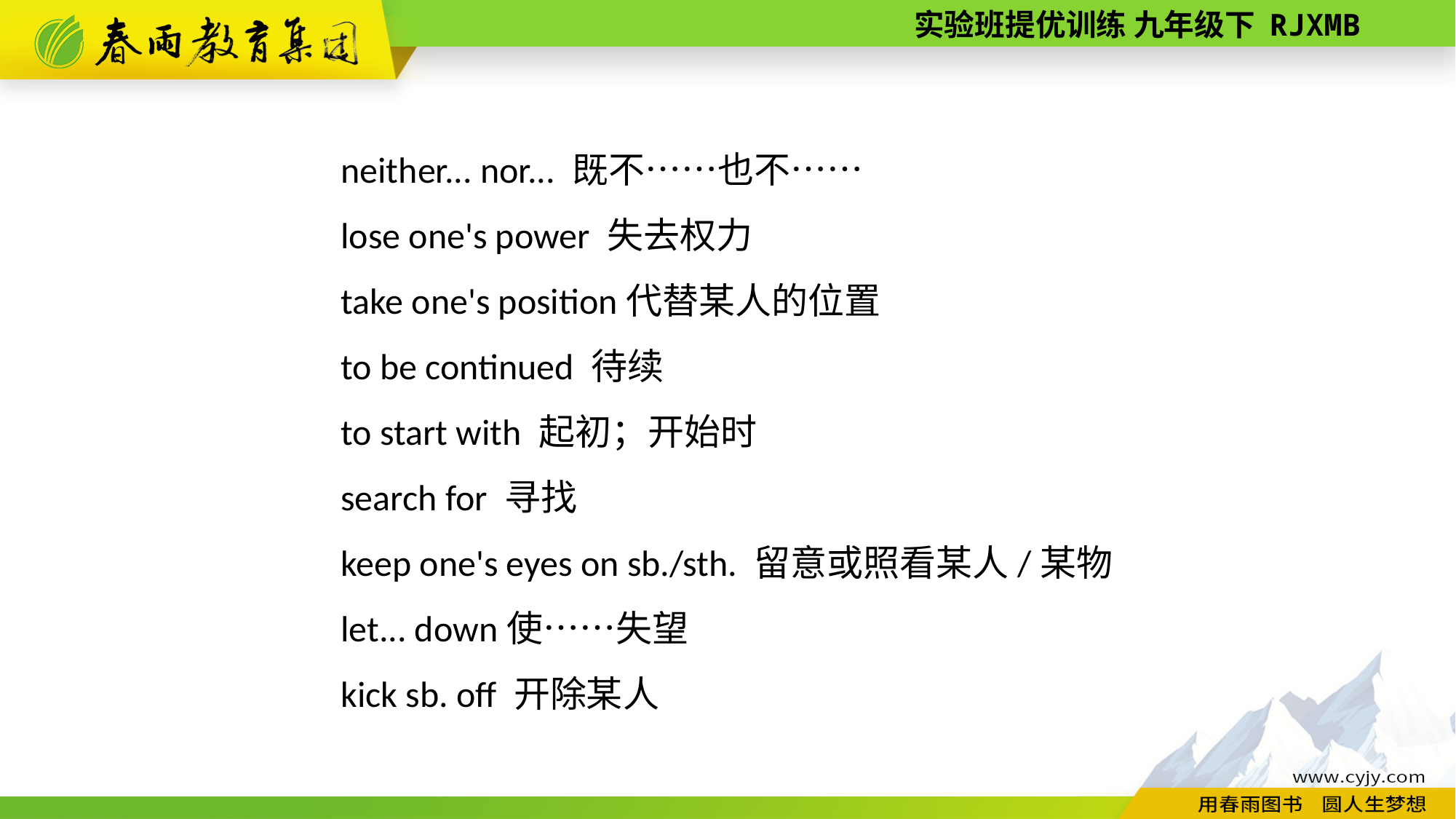

neither... nor... 既不……也不……
lose one's power 失去权力
take one's position代替某人的位置
to be continued 待续
to start with 起初；开始时
search for 寻找
keep one's eyes on sb./sth. 留意或照看某人/某物
let... down使……失望
kick sb. off 开除某人